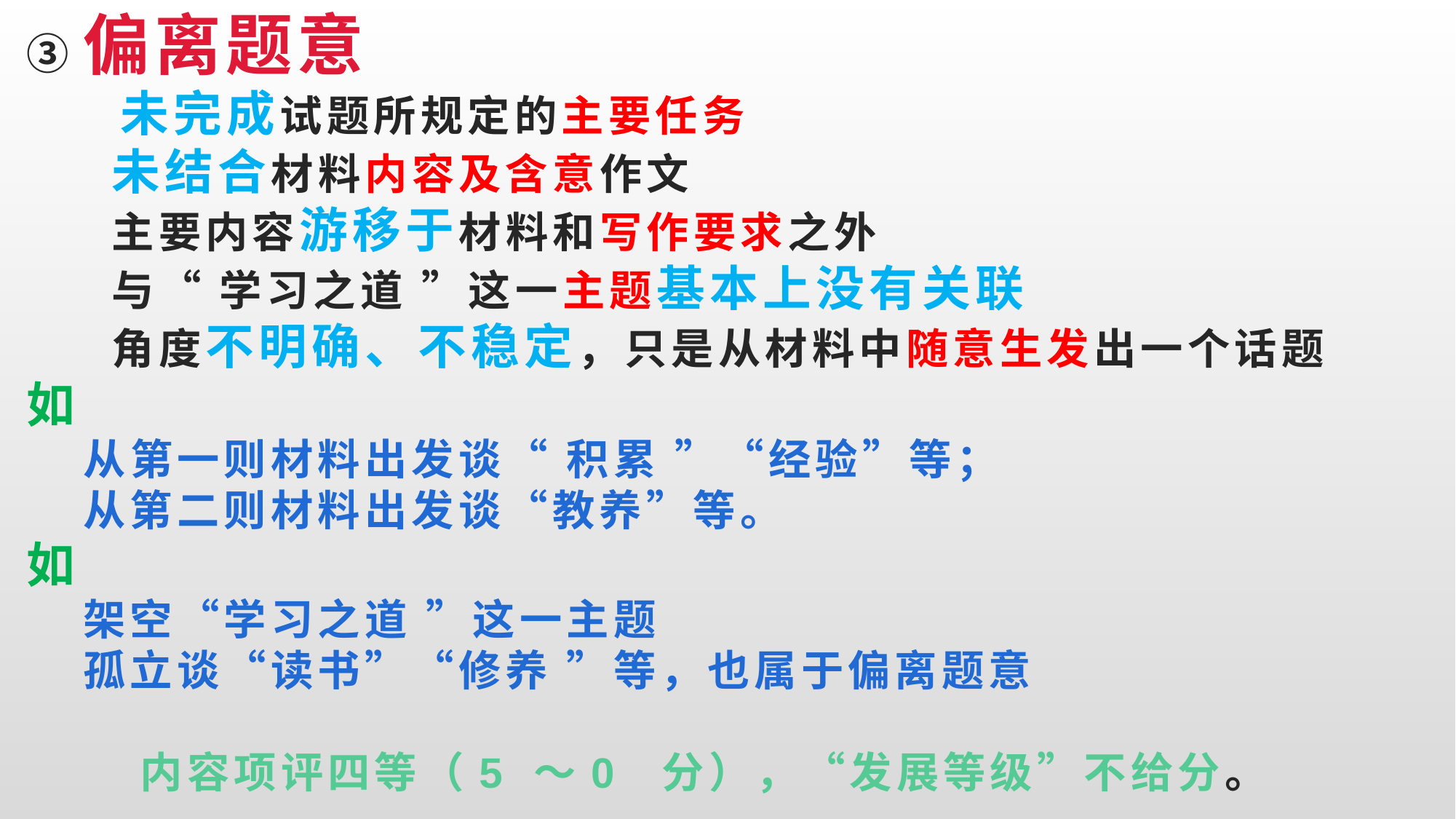

# ③偏离题意 未完成试题所规定的主要任务 未结合材料内容及含意作文 主要内容游移于材料和写作要求之外 与“ 学习之道 ”这一主题基本上没有关联 角度不明确、不稳定，只是从材料中随意生发出一个话题 如 从第一则材料出发谈“ 积累 ”“经验”等； 从第二则材料出发谈“教养”等。 如 架空“学习之道 ”这一主题 孤立谈“读书”“修养 ”等，也属于偏离题意 内容项评四等（5 ～0  分），“发展等级”不给分。